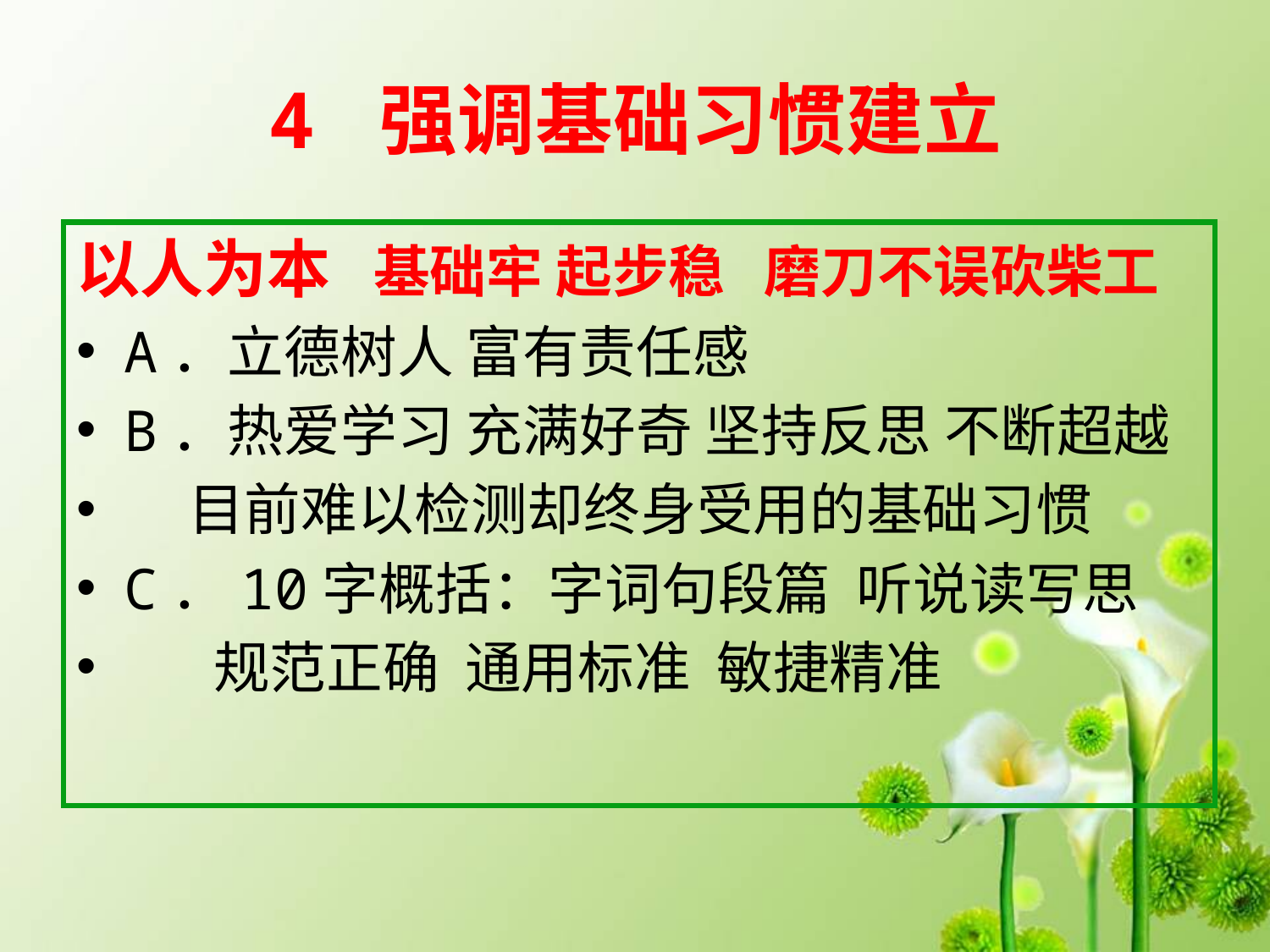

# 4 强调基础习惯建立
以人为本   基础牢 起步稳   磨刀不误砍柴工
A．立德树人 富有责任感
B．热爱学习 充满好奇 坚持反思 不断超越
    目前难以检测却终身受用的基础习惯
C．10字概括：字词句段篇  听说读写思
      规范正确  通用标准  敏捷精准